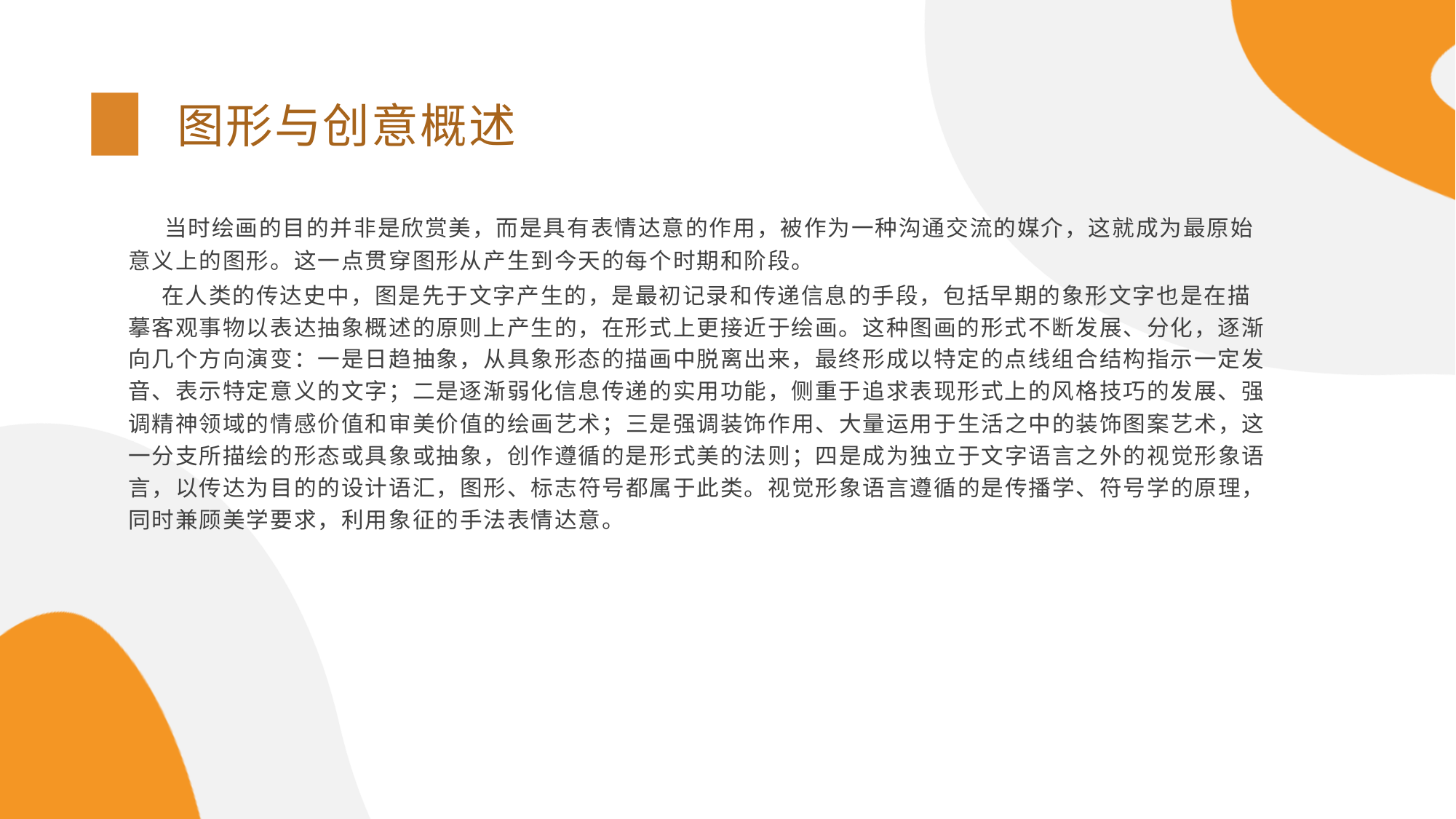

图形与创意概述

     当时绘画的目的并非是欣赏美，而是具有表情达意的作用，被作为一种沟通交流的媒介，这就成为最原始意义上的图形。这一点贯穿图形从产生到今天的每个时期和阶段。
     在人类的传达史中，图是先于文字产生的，是最初记录和传递信息的手段，包括早期的象形文字也是在描摹客观事物以表达抽象概述的原则上产生的，在形式上更接近于绘画。这种图画的形式不断发展、分化，逐渐向几个方向演变：一是日趋抽象，从具象形态的描画中脱离出来，最终形成以特定的点线组合结构指示一定发音、表示特定意义的文字；二是逐渐弱化信息传递的实用功能，侧重于追求表现形式上的风格技巧的发展、强调精神领域的情感价值和审美价值的绘画艺术；三是强调装饰作用、大量运用于生活之中的装饰图案艺术，这一分支所描绘的形态或具象或抽象，创作遵循的是形式美的法则；四是成为独立于文字语言之外的视觉形象语言，以传达为目的的设计语汇，图形、标志符号都属于此类。视觉形象语言遵循的是传播学、符号学的原理，同时兼顾美学要求，利用象征的手法表情达意。